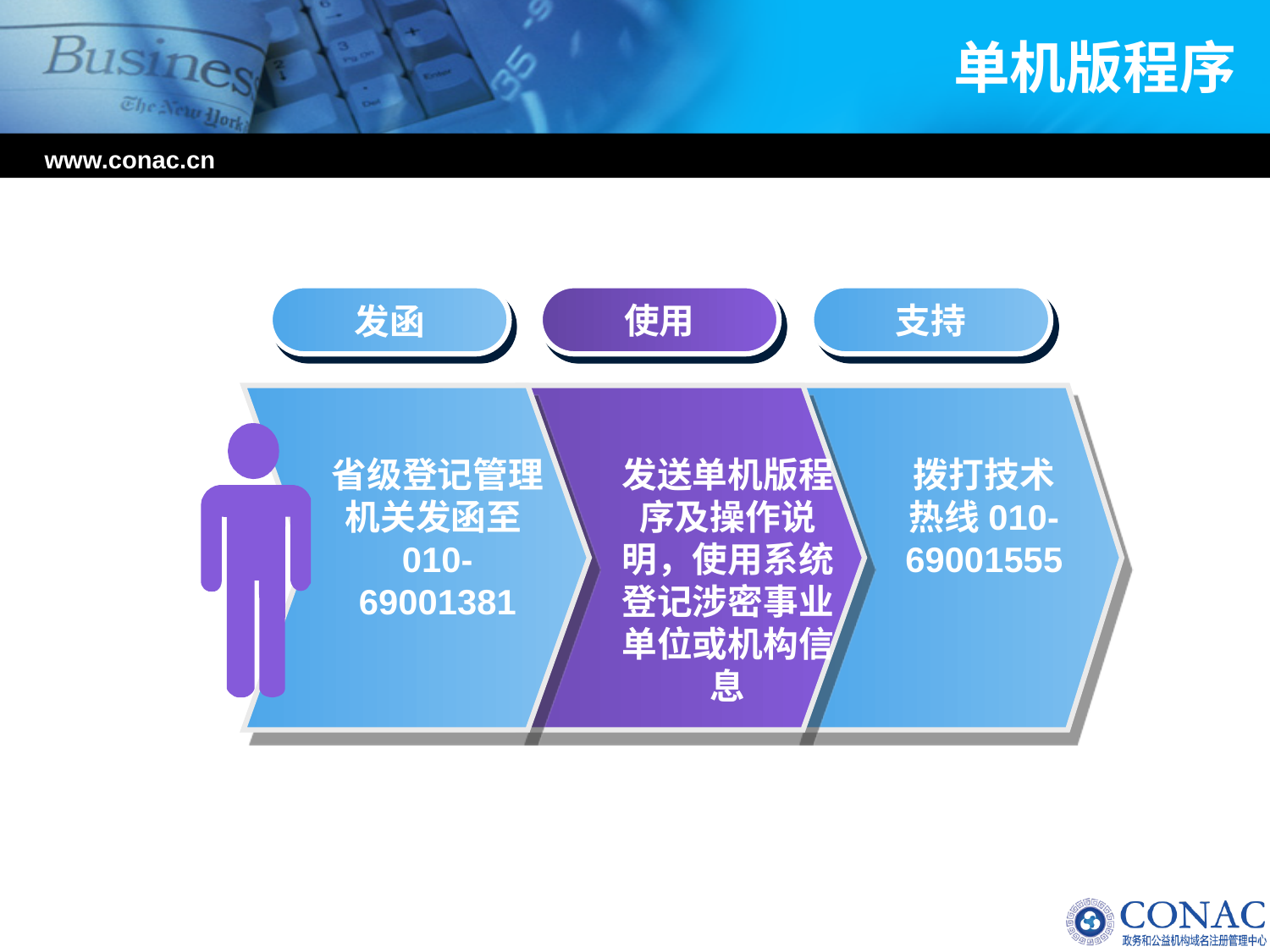

# 单机版程序
www.conac.cn

使用
支持

发函

省级登记管理机关发函至010-69001381
发送单机版程序及操作说明，使用系统登记涉密事业单位或机构信息
拨打技术
热线010-
69001555